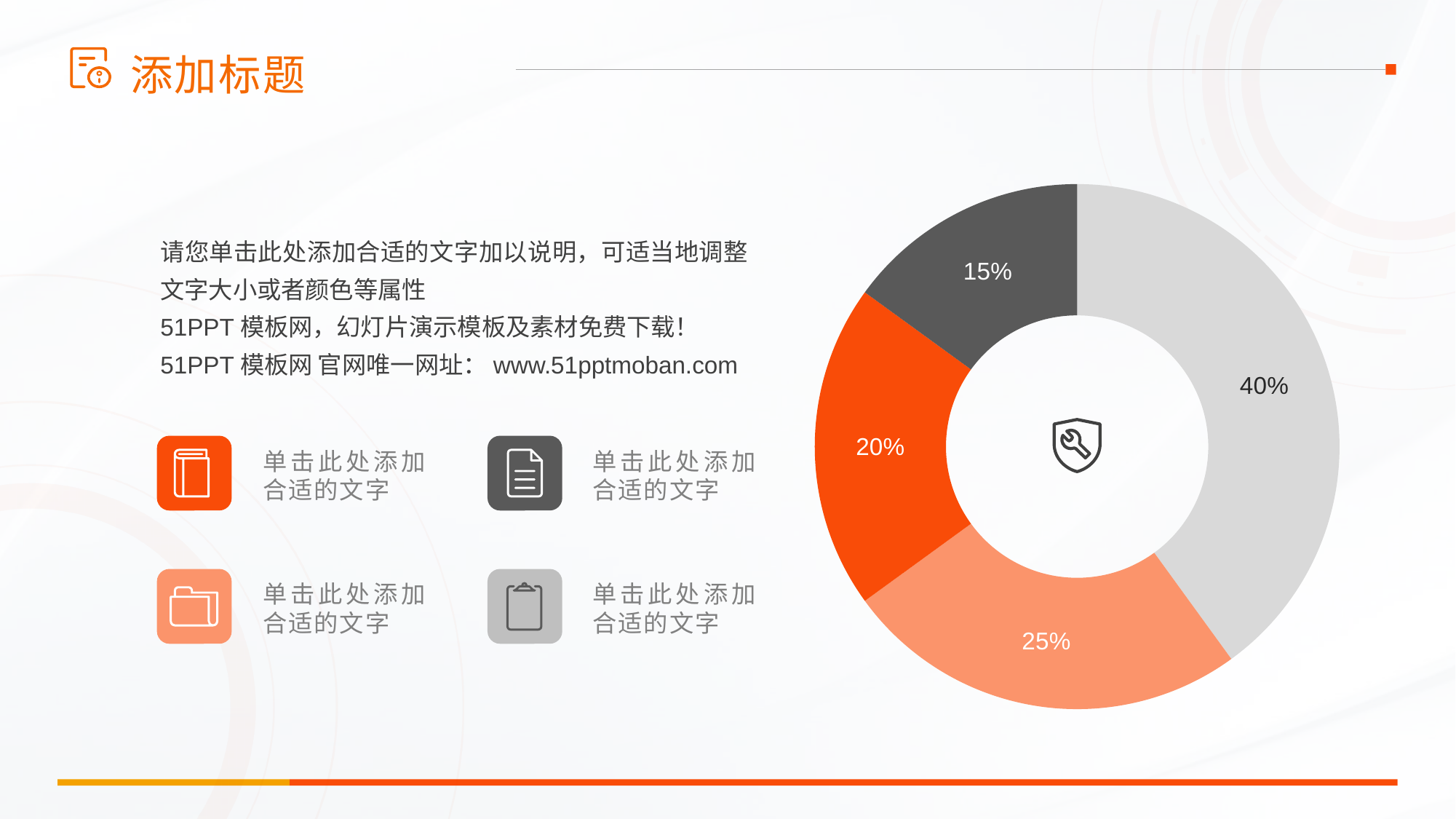

添加标题

### Chart

| Category | Sales |
|---|---|
| 1st Qtr | 0.4 |
| 2nd Qtr | 0.25 |
| 3rd Qtr | 0.2 |
| 4th Qtr | 0.15 |
请您单击此处添加合适的文字加以说明，可适当地调整文字大小或者颜色等属性
51PPT模板网，幻灯片演示模板及素材免费下载！
51PPT模板网 官网唯一网址：www.51pptmoban.com

单击此处添加合适的文字
单击此处添加合适的文字

单击此处添加合适的文字
单击此处添加合适的文字